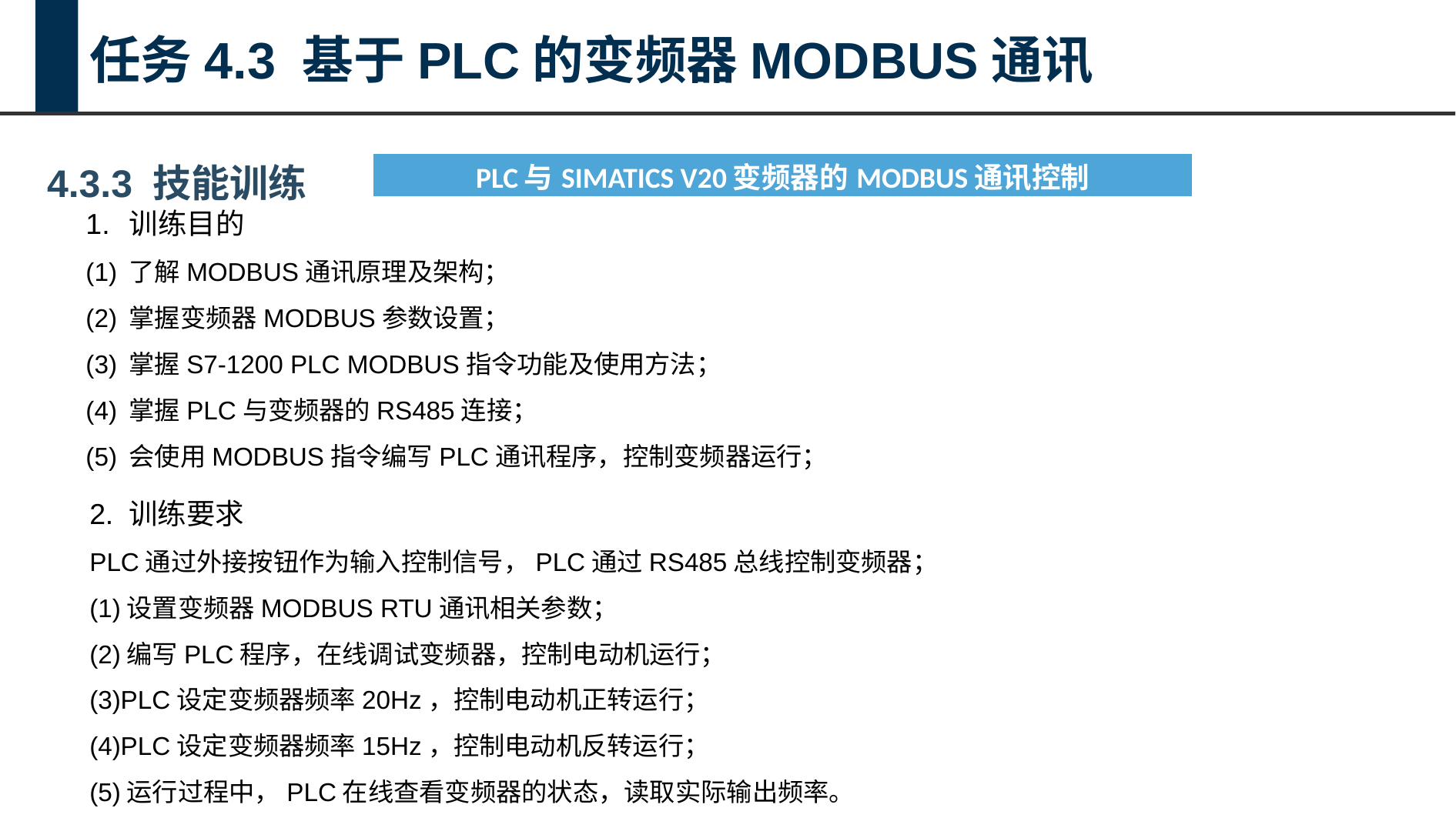

任务4.3 基于PLC的变频器MODBUS通讯
4.3.3 技能训练
| PLC与SIMATICS V20变频器的MODBUS通讯控制 |
| --- |
训练目的
了解MODBUS通讯原理及架构；
掌握变频器MODBUS参数设置；
掌握S7-1200 PLC MODBUS指令功能及使用方法；
掌握PLC与变频器的RS485连接；
会使用MODBUS指令编写PLC通讯程序，控制变频器运行；
2. 训练要求
PLC通过外接按钮作为输入控制信号，PLC通过RS485总线控制变频器；
(1)设置变频器MODBUS RTU通讯相关参数；
(2)编写PLC程序，在线调试变频器，控制电动机运行；
(3)PLC设定变频器频率20Hz，控制电动机正转运行；
(4)PLC设定变频器频率15Hz，控制电动机反转运行；
(5)运行过程中，PLC在线查看变频器的状态，读取实际输出频率。